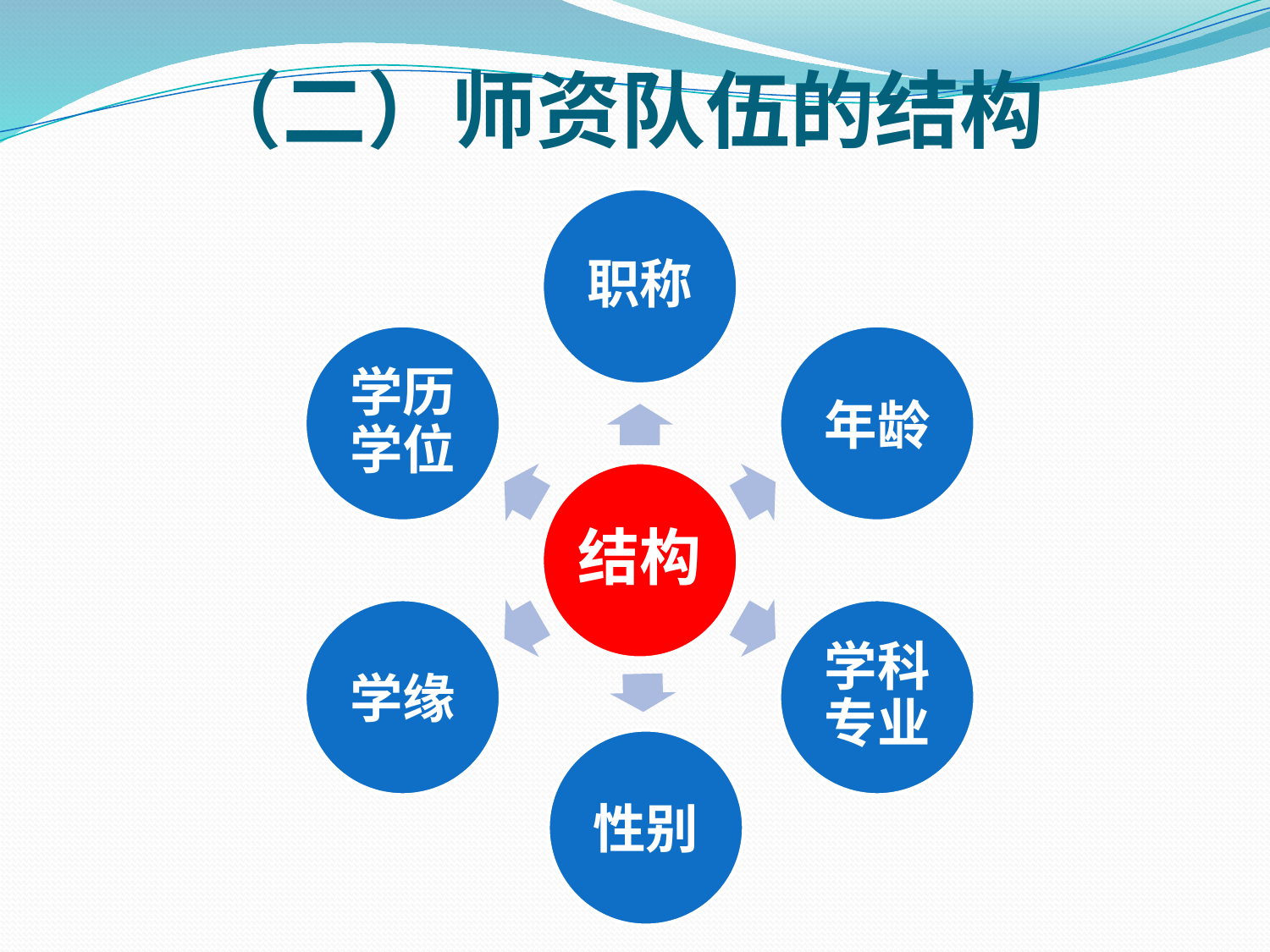

# （二）师资队伍的结构
结构

职称

年龄

学科专业

性别

学缘

学历学位